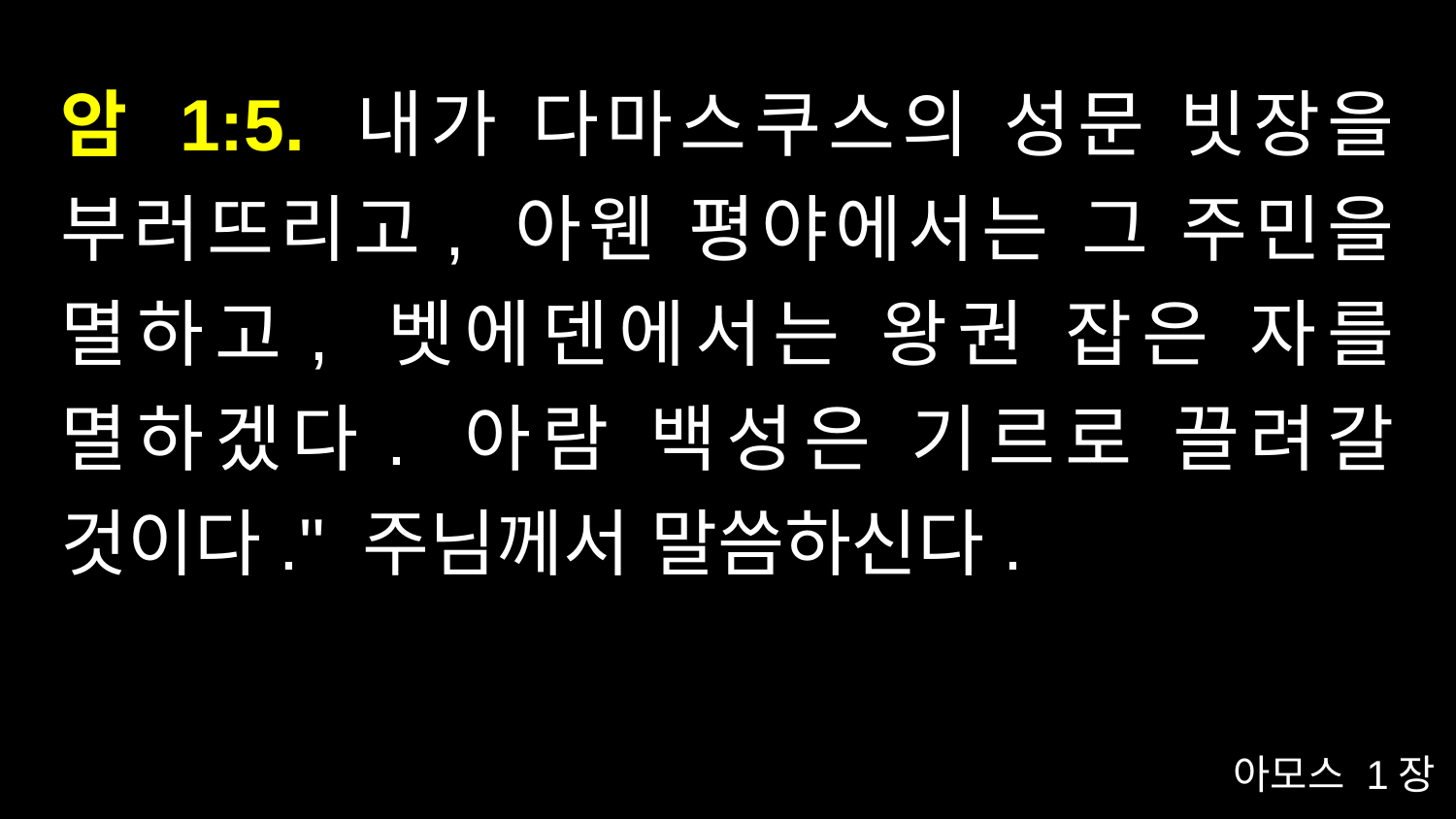

# 암 1:5. 내가 다마스쿠스의 성문 빗장을 부러뜨리고, 아웬 평야에서는 그 주민을 멸하고, 벳에덴에서는 왕권 잡은 자를 멸하겠다. 아람 백성은 기르로 끌려갈 것이다." 주님께서 말씀하신다.
아모스 1장